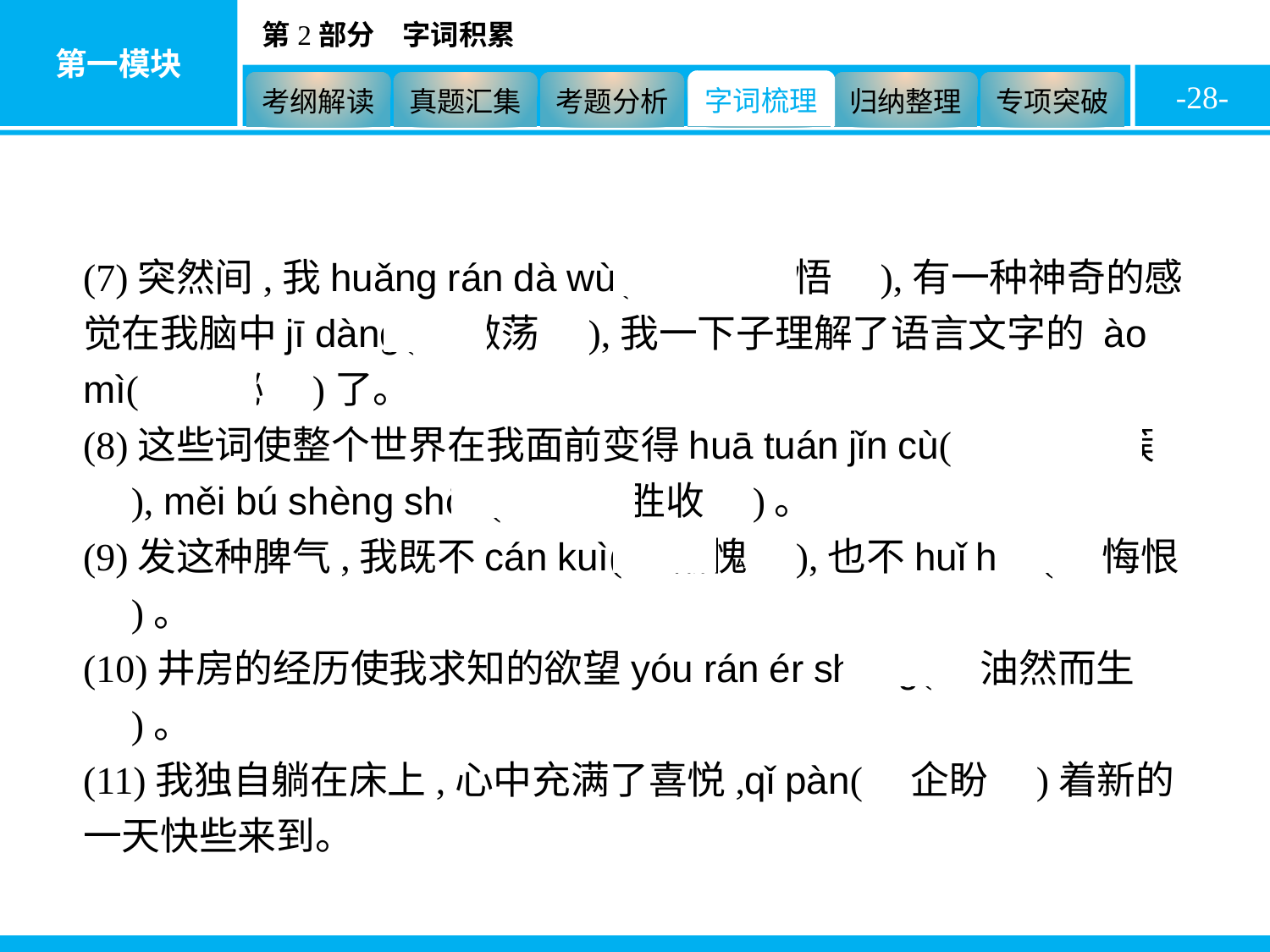

-28-
(7)突然间,我huǎng rán dà wù(　恍然大悟　),有一种神奇的感觉在我脑中jī dàng(　激荡　),我一下子理解了语言文字的 ào mì(　奥秘　)了。
(8)这些词使整个世界在我面前变得huā tuán jǐn cù(　花团锦簇　), měi bú shèng shōu(　美不胜收　)。
(9)发这种脾气,我既不cán kuì(　惭愧　),也不huǐ hèn(　悔恨　)。
(10)井房的经历使我求知的欲望yóu rán ér shēng(　油然而生　)。
(11)我独自躺在床上,心中充满了喜悦,qǐ pàn(　企盼　)着新的一天快些来到。